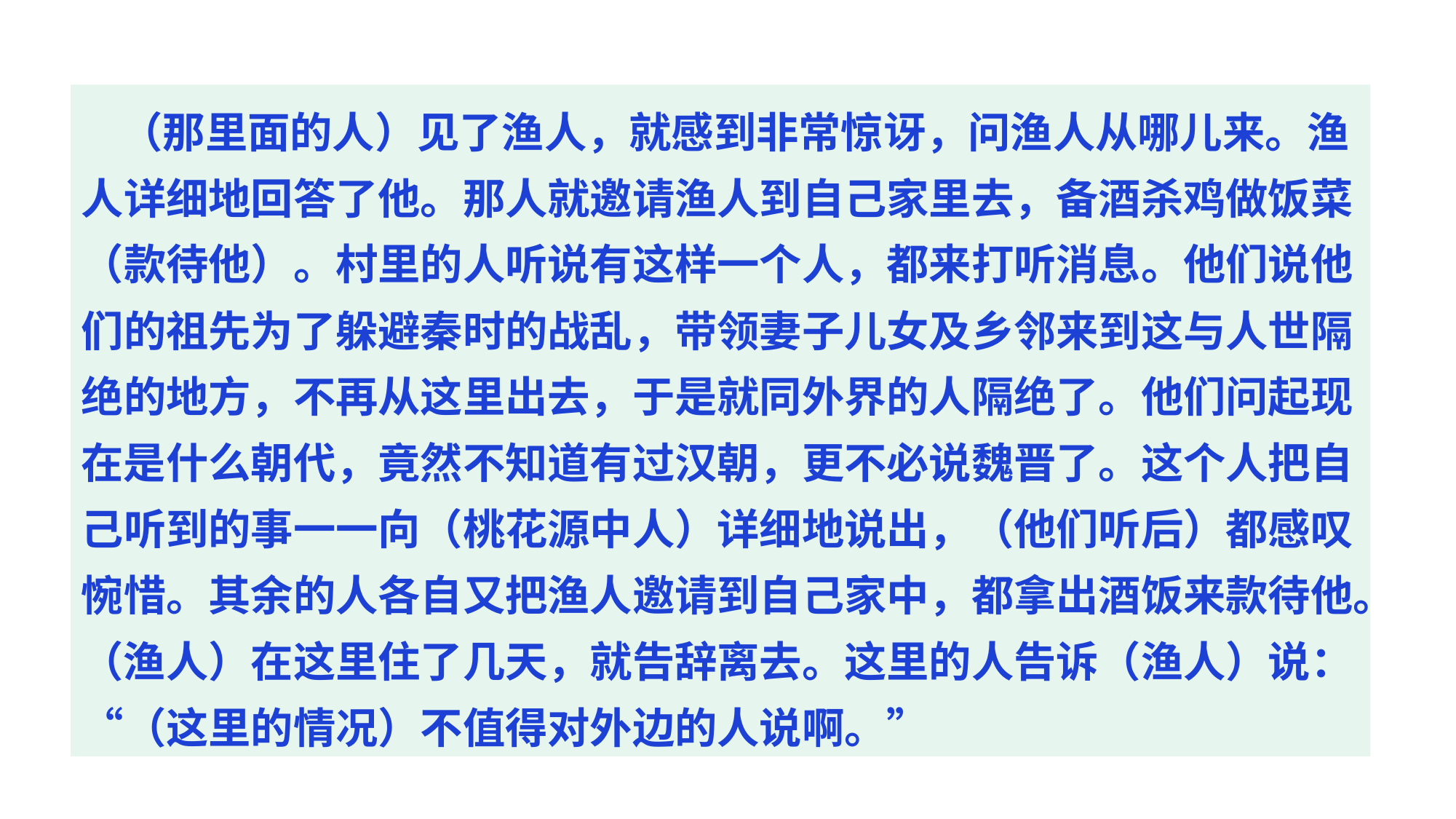

（那里面的人）见了渔人，就感到非常惊讶，问渔人从哪儿来。渔人详细地回答了他。那人就邀请渔人到自己家里去，备酒杀鸡做饭菜（款待他）。村里的人听说有这样一个人，都来打听消息。他们说他们的祖先为了躲避秦时的战乱，带领妻子儿女及乡邻来到这与人世隔绝的地方，不再从这里出去，于是就同外界的人隔绝了。他们问起现在是什么朝代，竟然不知道有过汉朝，更不必说魏晋了。这个人把自己听到的事一一向（桃花源中人）详细地说出，（他们听后）都感叹惋惜。其余的人各自又把渔人邀请到自己家中，都拿出酒饭来款待他。（渔人）在这里住了几天，就告辞离去。这里的人告诉（渔人）说：“（这里的情况）不值得对外边的人说啊。”